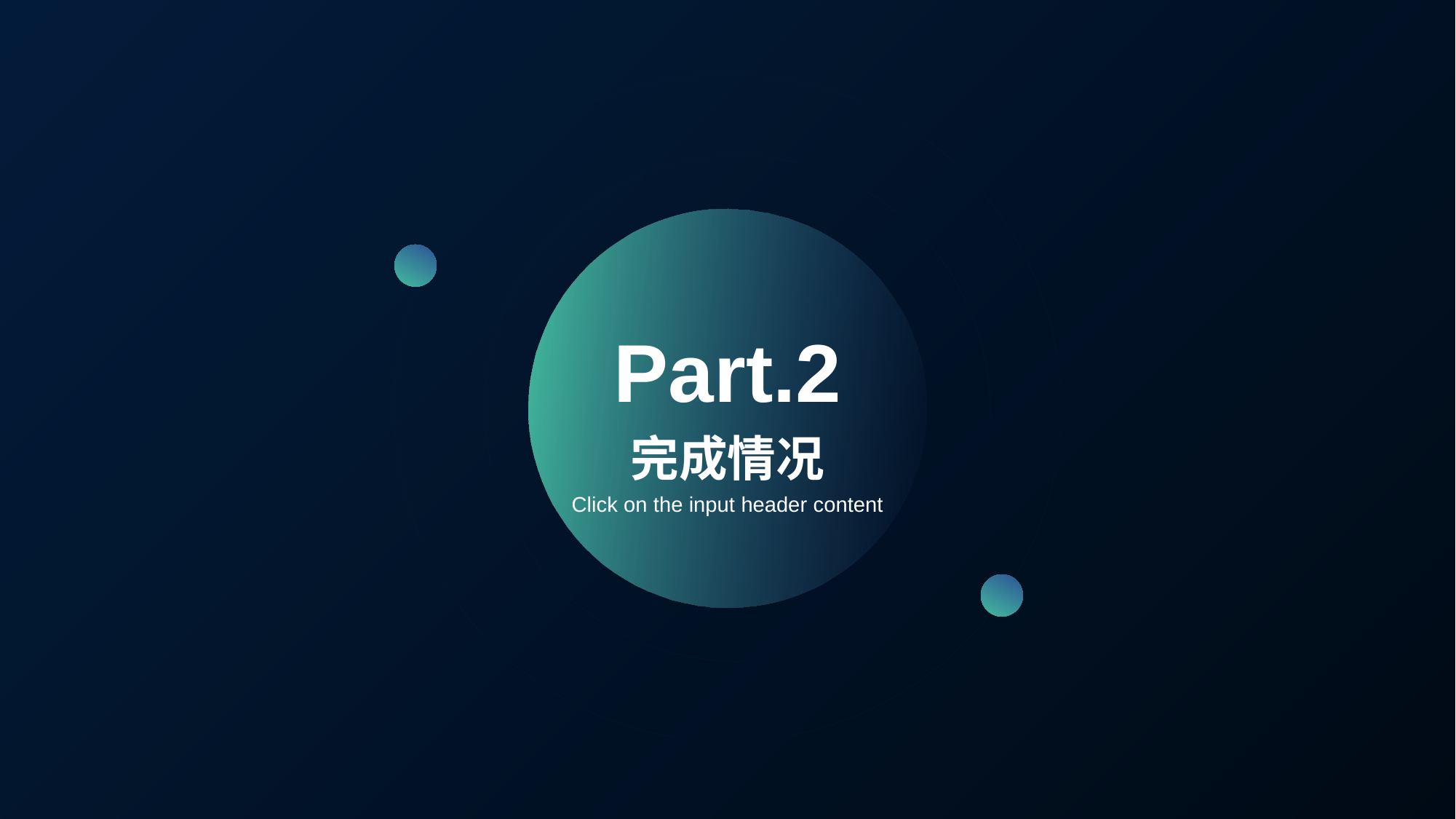

Part.2
完成情况
Click on the input header content